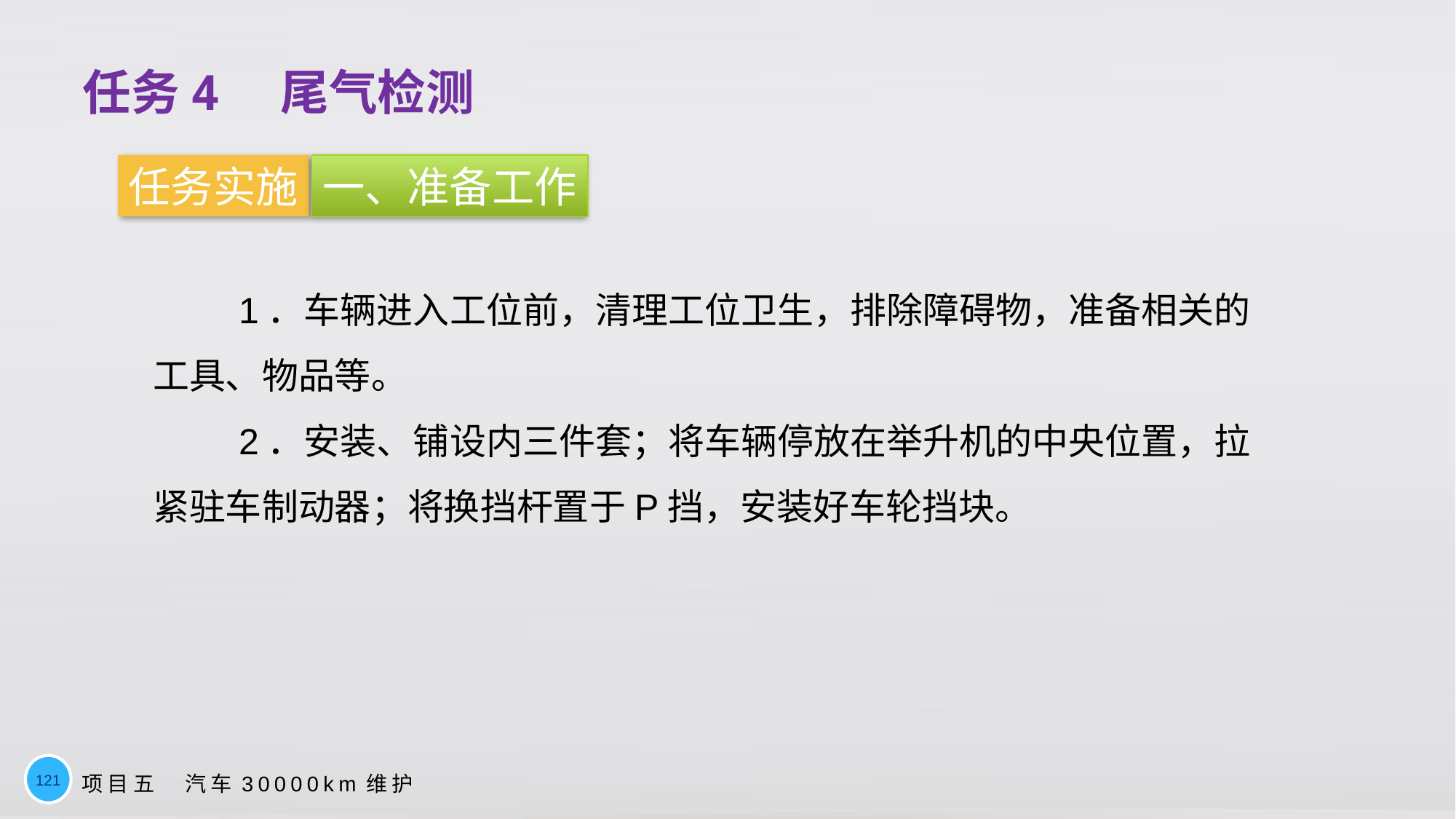

# 任务4　尾气检测
任务实施
一、准备工作
1．车辆进入工位前，清理工位卫生，排除障碍物，准备相关的工具、物品等。
2．安装、铺设内三件套；将车辆停放在举升机的中央位置，拉紧驻车制动器；将换挡杆置于P挡，安装好车轮挡块。
121